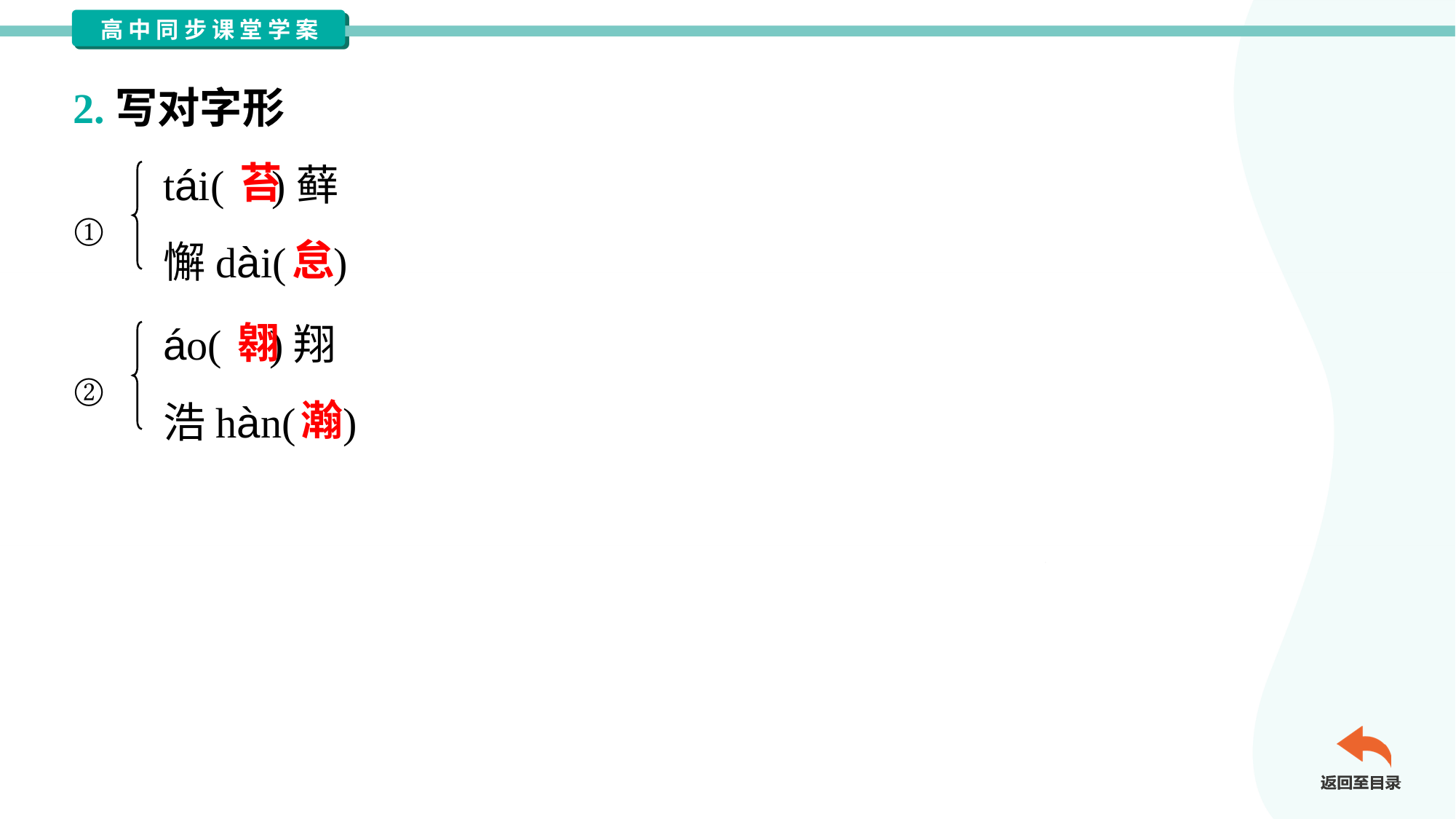

2.写对字形
tái(    )藓
懈dài(    )
苔

①

怠
áo(    )翔
浩hàn(    )
翱

②

瀚